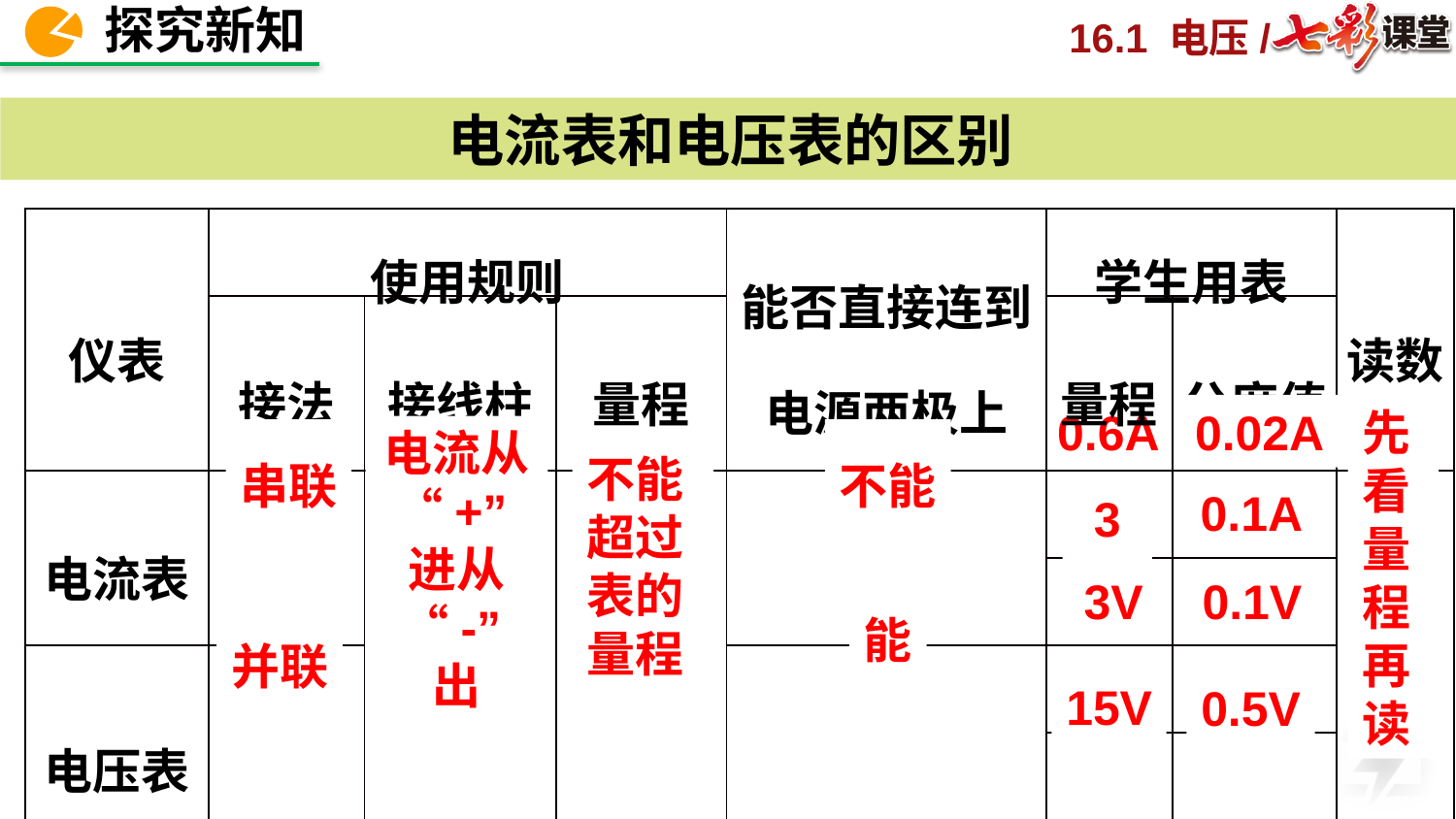

电流表和电压表的区别
| 仪表 | 使用规则 |  |  | 能否直接连到电源两极上 | 学生用表 |  | 读数 |
| --- | --- | --- | --- | --- | --- | --- | --- |
|  | 接法 | 接线柱 | 量程 |  | 量程 | 分度值 |  |
| 电流表 |  |  |  |  |  |  |  |
|  |  |  |  |  |  |  |  |
| 电压表 |  |  |  |  |  |  |  |
|  |  |  |  |  |  |  |  |
0.6A
0.02A
先看量程再读
电流从“+”进从“-”出
串联
不能
不能超过表的量程
0.1A
3A
3V
0.1V
能
并联
15V
0.5V